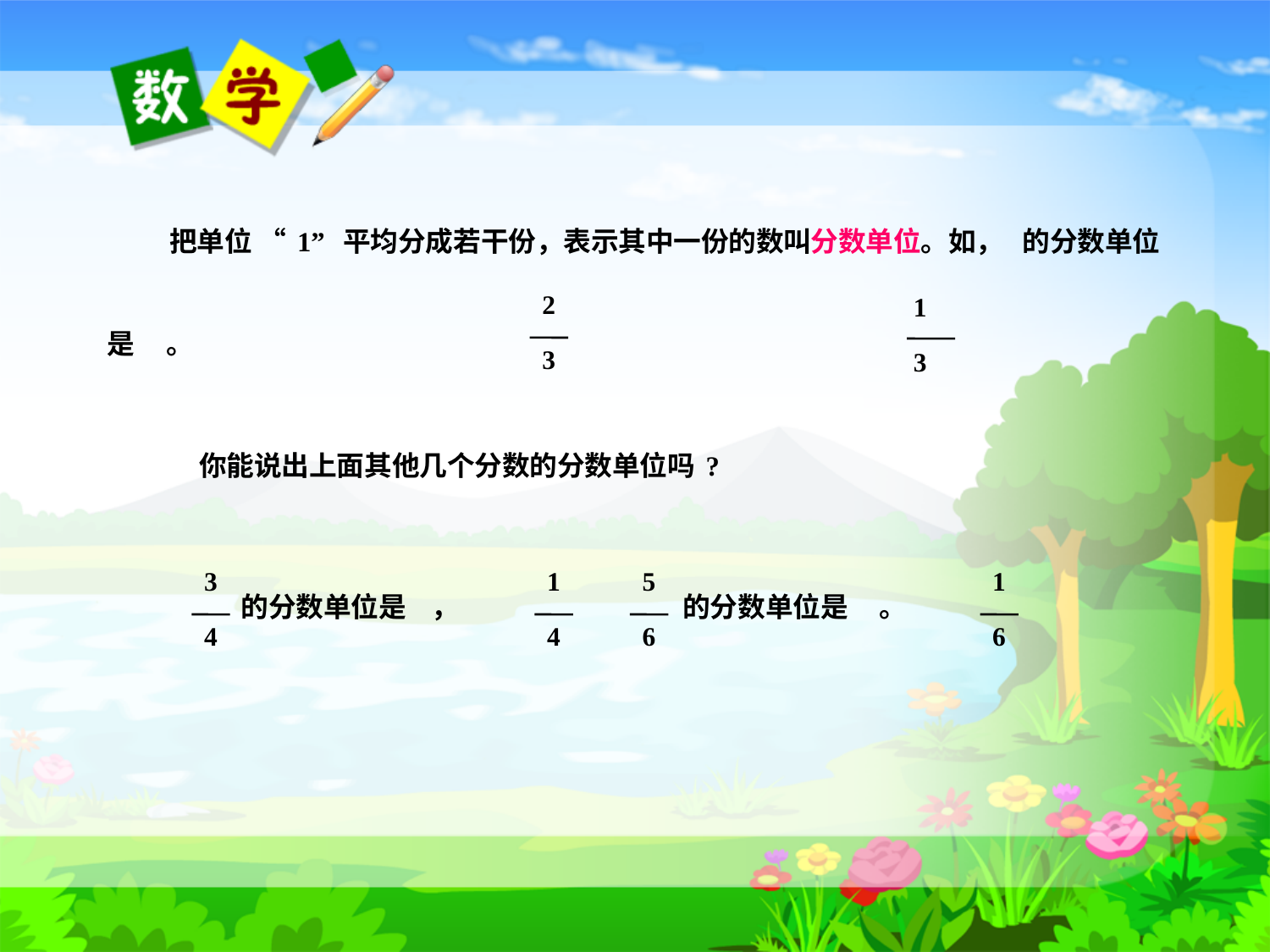

把单位 “1” 平均分成若干份，表示其中一份的数叫分数单位。如，   的分数单位是     。
2
3

1
3

你能说出上面其他几个分数的分数单位吗?
3
4

1
4

的分数单位是    ，
5
6

1
6

的分数单位是     。